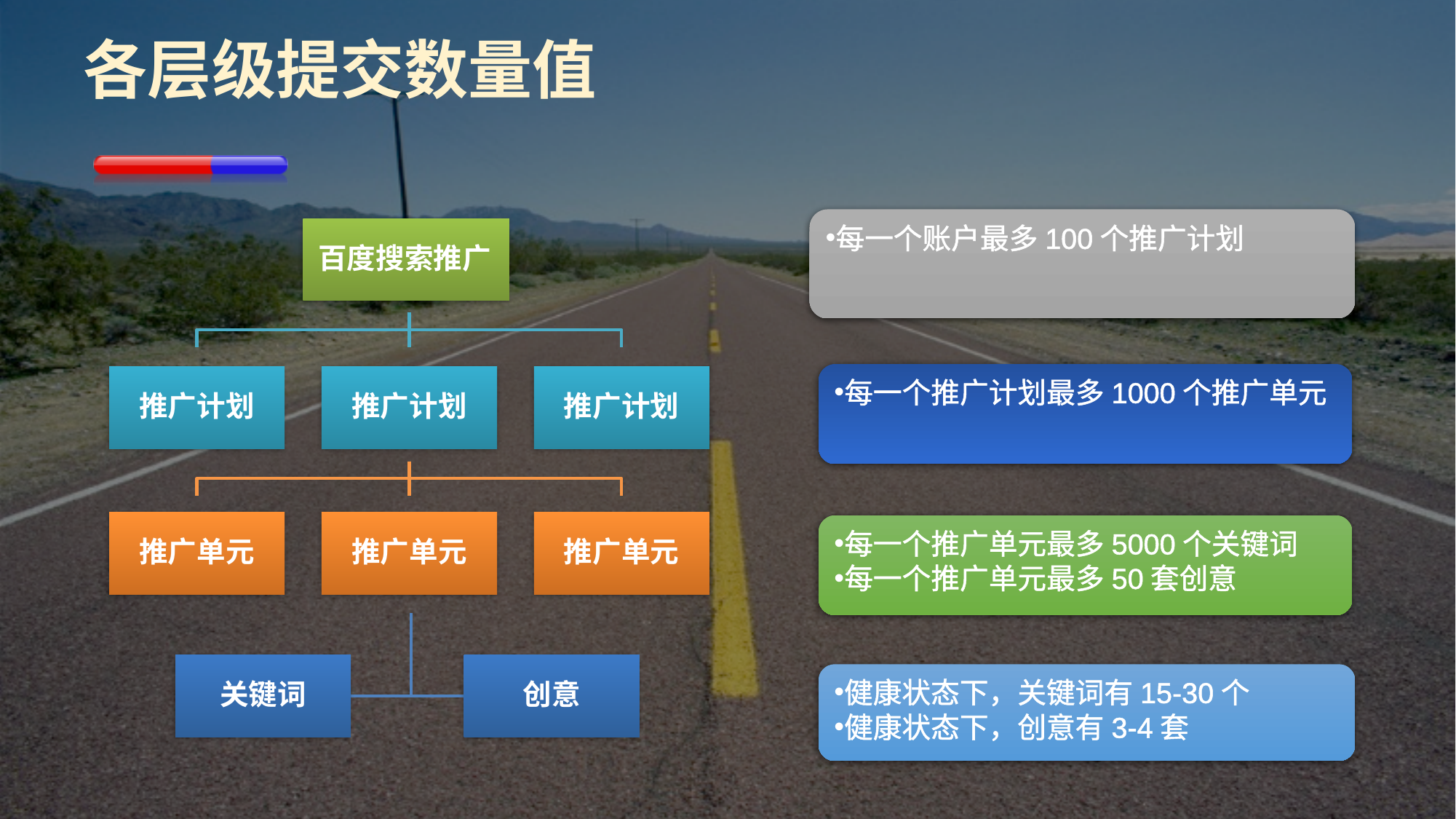

# 各层级提交数量值
每一个账户最多100个推广计划
百度搜索推广

推广计划

推广计划

推广计划

推广单元

推广单元

推广单元

关键词

创意
每一个推广计划最多1000个推广单元
每一个推广单元最多5000个关键词
每一个推广单元最多50套创意
健康状态下，关键词有15-30个
健康状态下，创意有3-4套